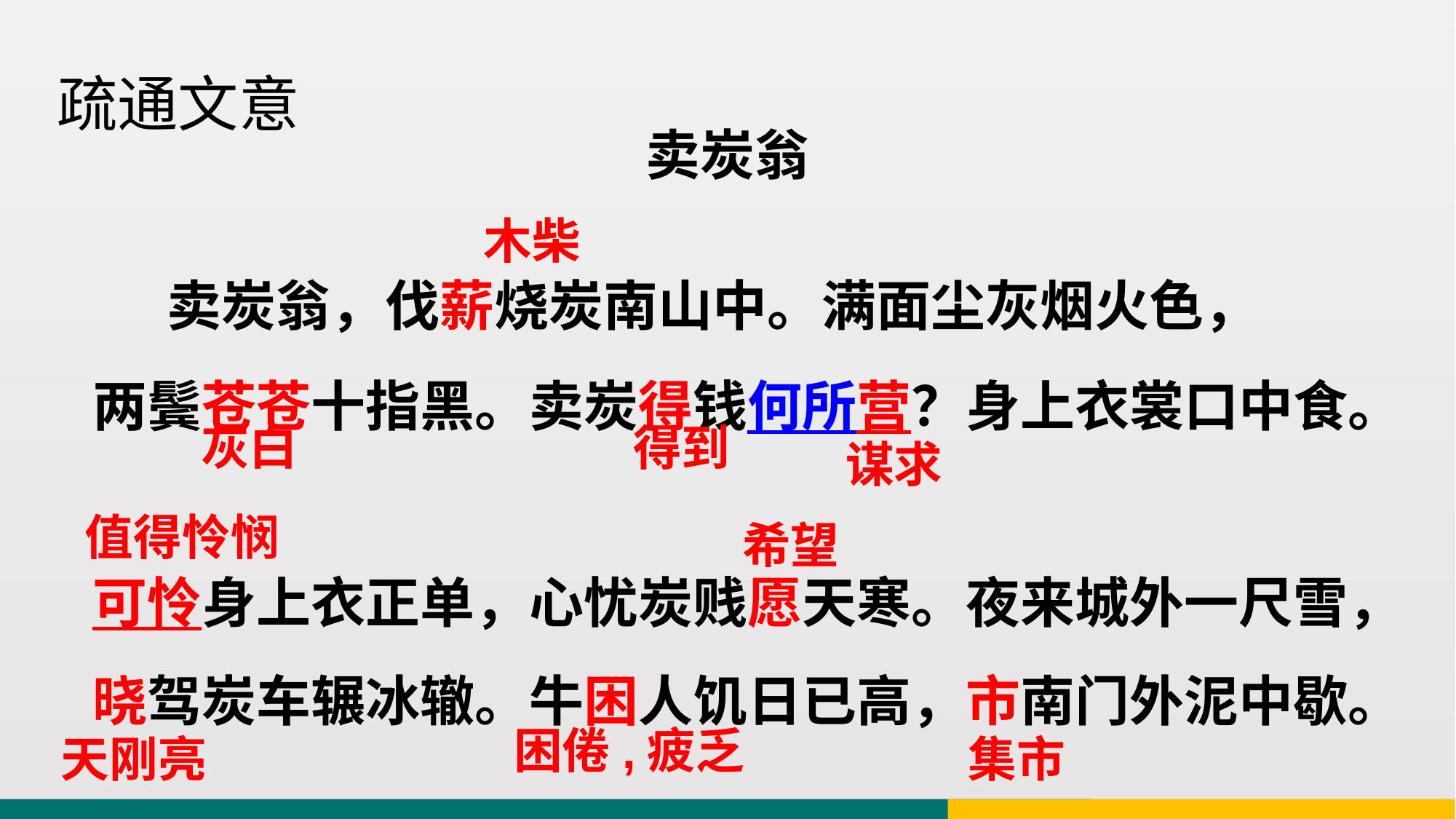

疏通文意
卖炭翁
木柴
    卖炭翁，伐薪烧炭南山中。满面尘灰烟火色，
两鬓苍苍十指黑。卖炭得钱何所营？身上衣裳口中食。

可怜身上衣正单，心忧炭贱愿天寒。夜来城外一尺雪，晓驾炭车辗冰辙。牛困人饥日已高，市南门外泥中歇。
灰白
得到
谋求
值得怜悯
希望
困倦,疲乏
天刚亮
集市